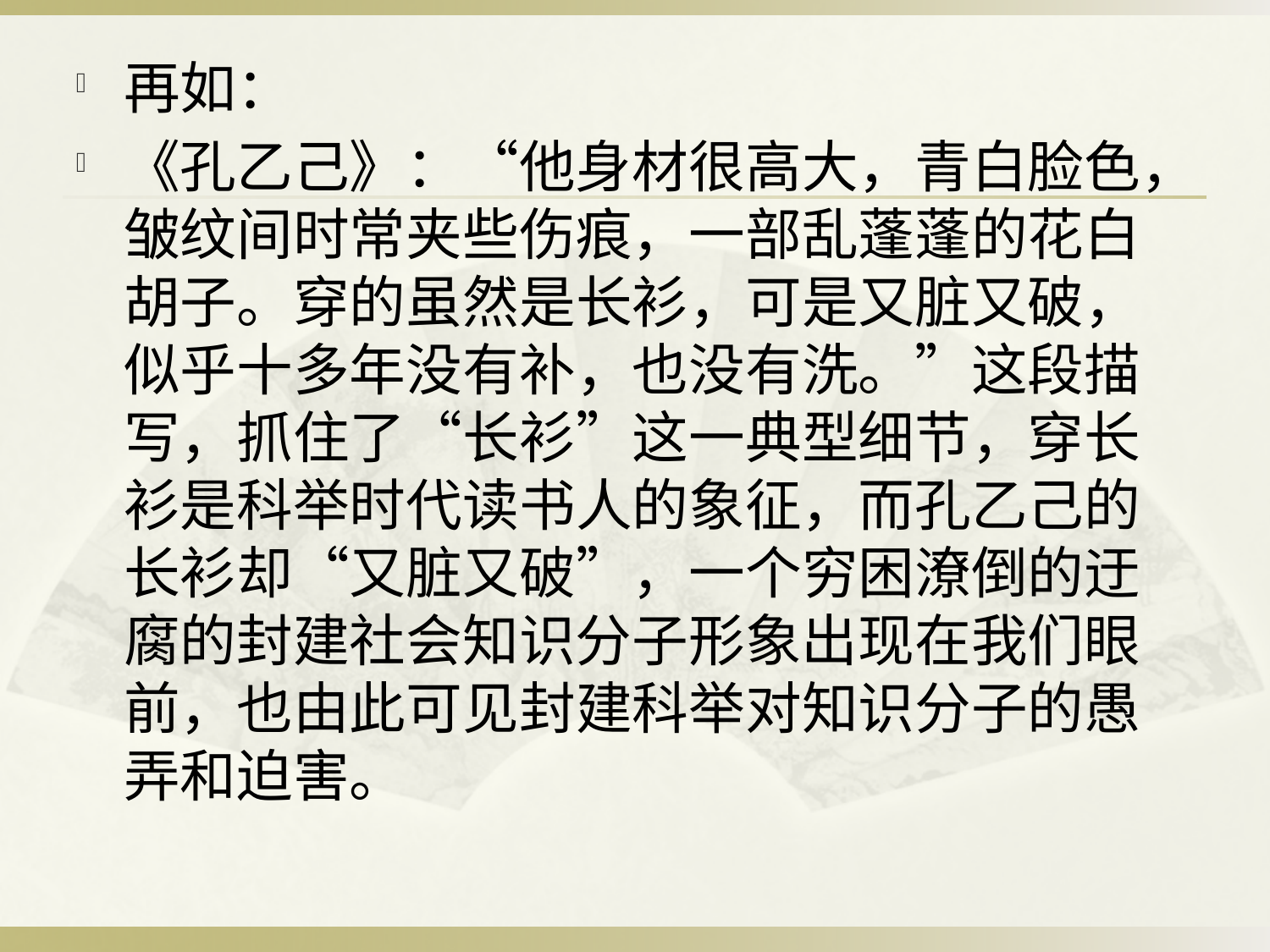

#
再如：
《孔乙己》：“他身材很高大，青白脸色，皱纹间时常夹些伤痕，一部乱蓬蓬的花白胡子。穿的虽然是长衫，可是又脏又破，似乎十多年没有补，也没有洗。”这段描写，抓住了“长衫”这一典型细节，穿长衫是科举时代读书人的象征，而孔乙己的长衫却“又脏又破”，一个穷困潦倒的迂腐的封建社会知识分子形象出现在我们眼前，也由此可见封建科举对知识分子的愚弄和迫害。